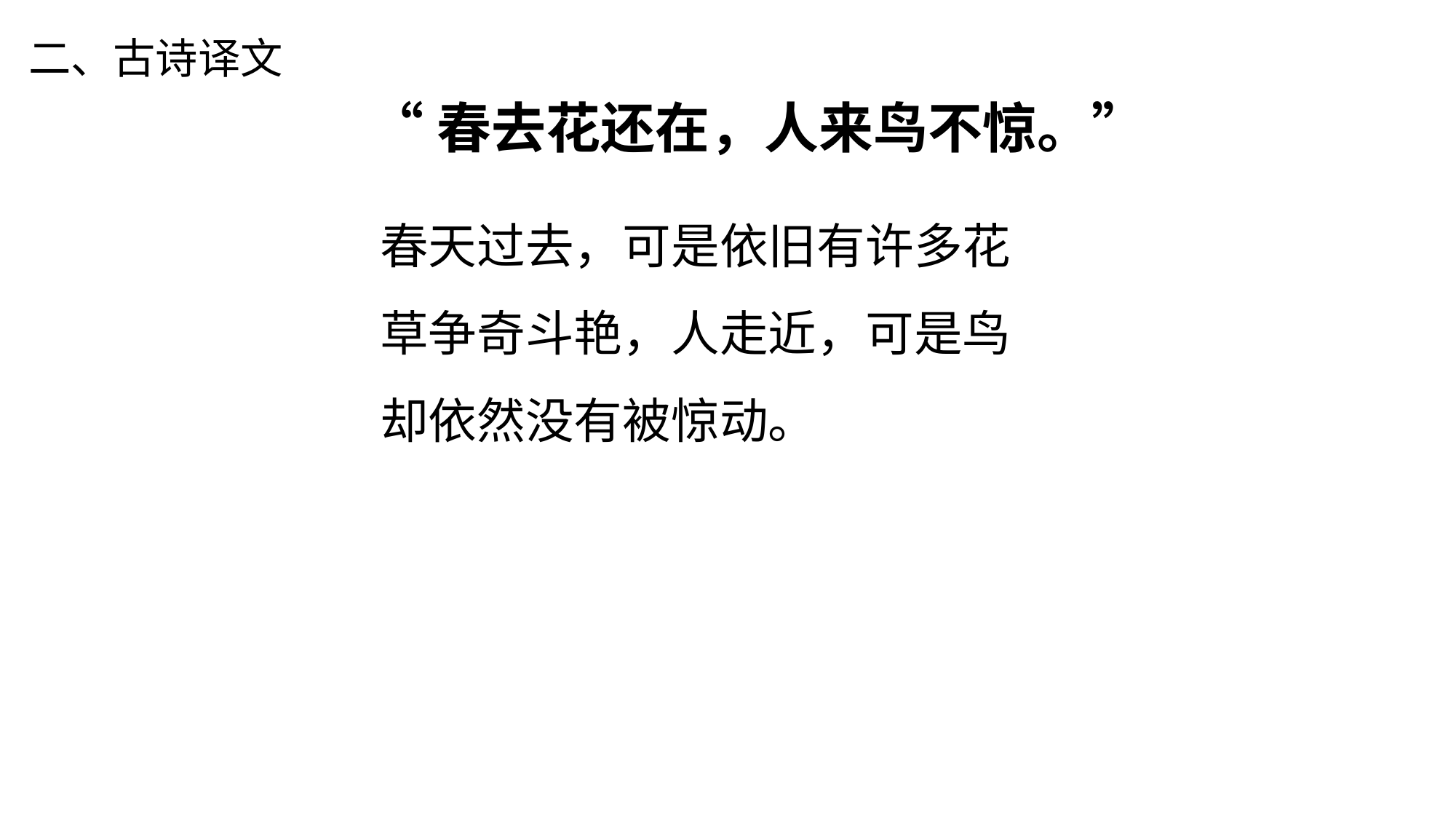

二、古诗译文
“春去花还在，人来鸟不惊。”
春天过去，可是依旧有许多花草争奇斗艳，人走近，可是鸟却依然没有被惊动。